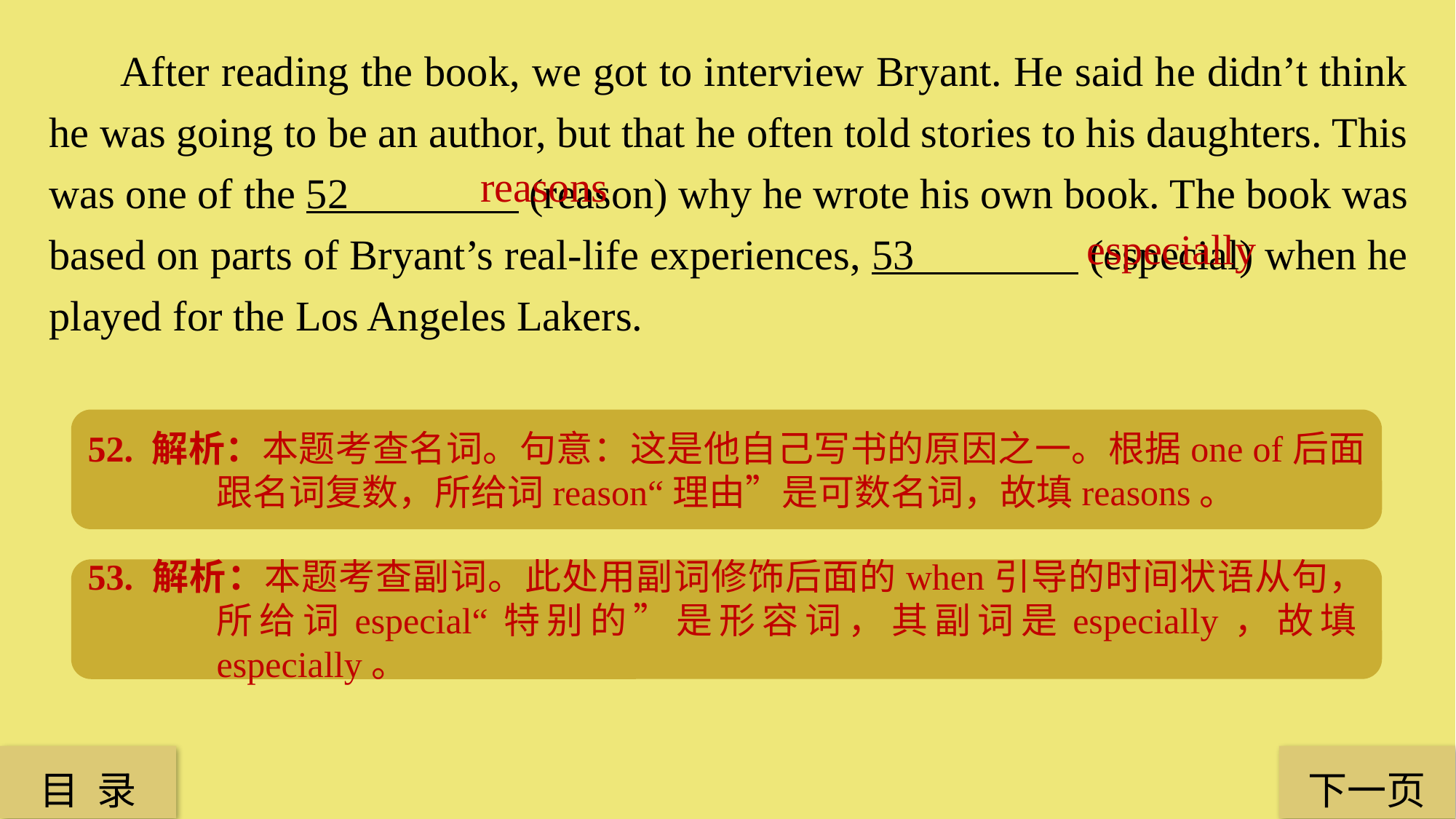

After reading the book, we got to interview Bryant. He said he didn’t think he was going to be an author, but that he often told stories to his daughters. This was one of the 52                 (reason) why he wrote his own book. The book was based on parts of Bryant’s real-life experiences, 53                (especial) when he played for the Los Angeles Lakers.
  reasons
especially
52. 解析：本题考查名词。句意：这是他自己写书的原因之一。根据one of后面跟名词复数，所给词reason“理由”是可数名词，故填reasons。
53. 解析：本题考查副词。此处用副词修饰后面的when引导的时间状语从句，所给词especial“特别的”是形容词，其副词是especially，故填especially。